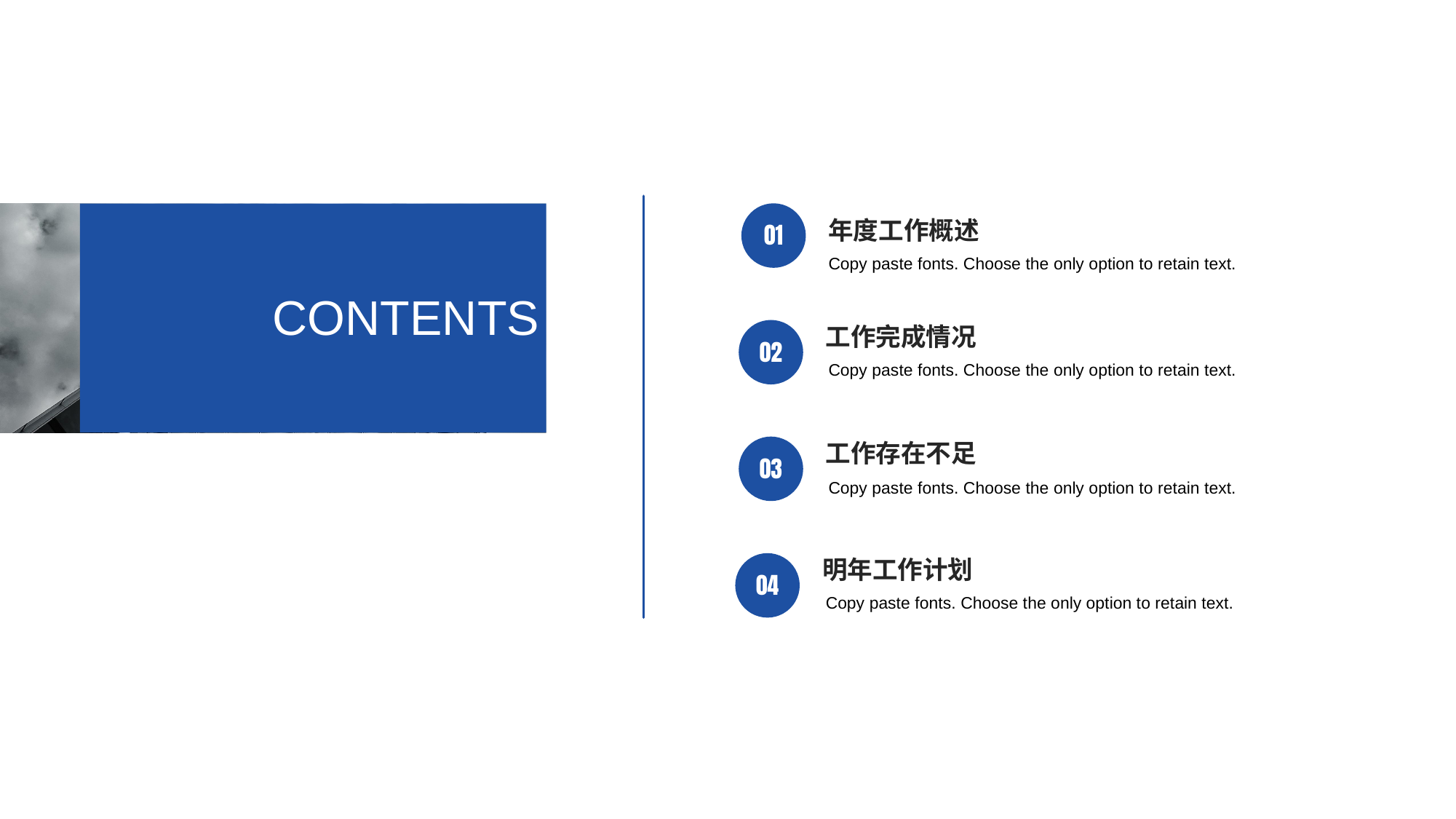

01

年度工作概述
Copy paste fonts. Choose the only option to retain text.
CONTENTS
工作完成情况
Copy paste fonts. Choose the only option to retain text.
02
工作存在不足
Copy paste fonts. Choose the only option to retain text.
03
明年工作计划
Copy paste fonts. Choose the only option to retain text.
04